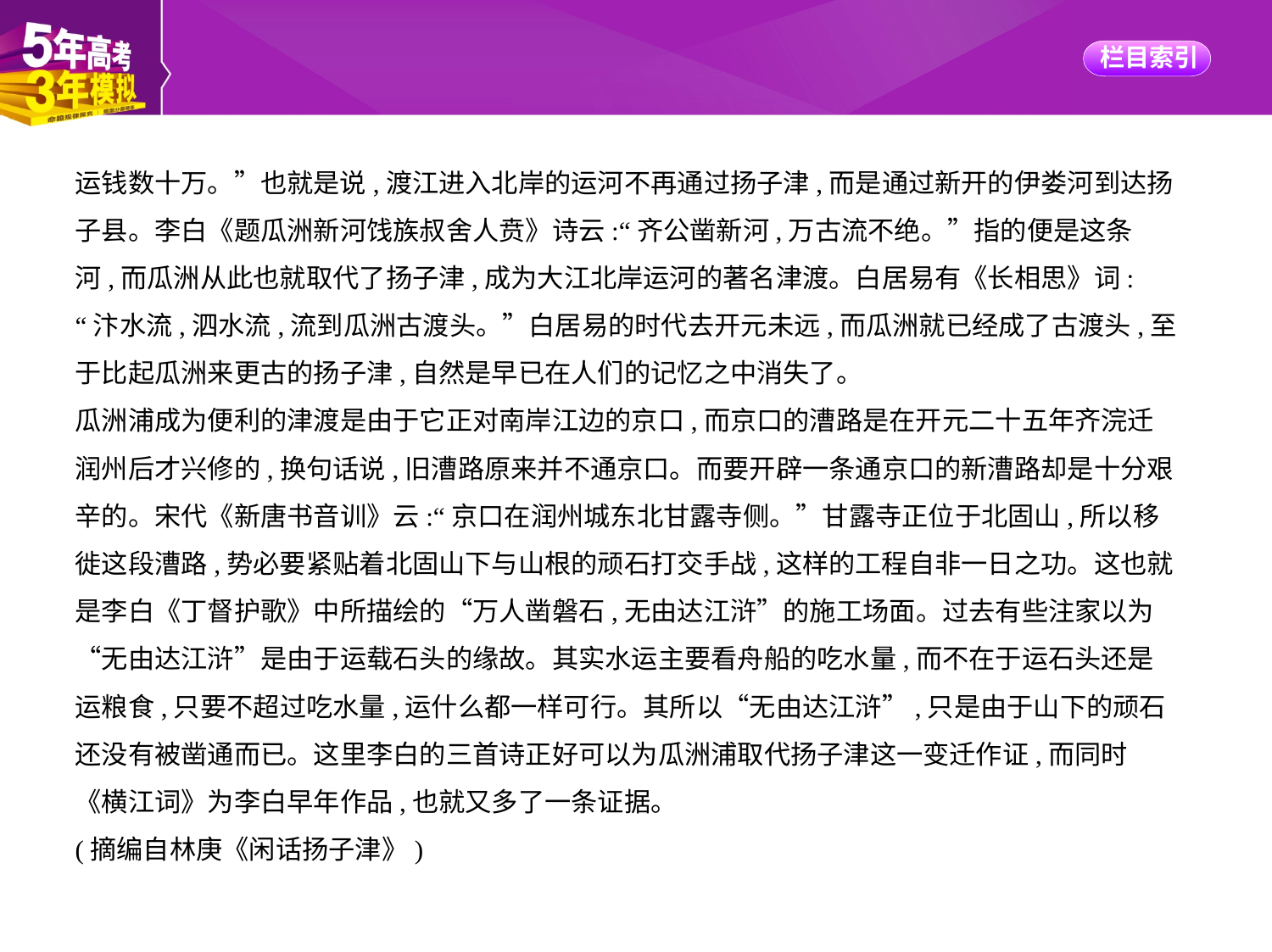

运钱数十万。”也就是说,渡江进入北岸的运河不再通过扬子津,而是通过新开的伊娄河到达扬
子县。李白《题瓜洲新河饯族叔舍人贲》诗云:“齐公凿新河,万古流不绝。”指的便是这条
河,而瓜洲从此也就取代了扬子津,成为大江北岸运河的著名津渡。白居易有《长相思》词:
“汴水流,泗水流,流到瓜洲古渡头。”白居易的时代去开元未远,而瓜洲就已经成了古渡头,至
于比起瓜洲来更古的扬子津,自然是早已在人们的记忆之中消失了。
瓜洲浦成为便利的津渡是由于它正对南岸江边的京口,而京口的漕路是在开元二十五年齐浣迁
润州后才兴修的,换句话说,旧漕路原来并不通京口。而要开辟一条通京口的新漕路却是十分艰
辛的。宋代《新唐书音训》云:“京口在润州城东北甘露寺侧。”甘露寺正位于北固山,所以移
徙这段漕路,势必要紧贴着北固山下与山根的顽石打交手战,这样的工程自非一日之功。这也就
是李白《丁督护歌》中所描绘的“万人凿磐石,无由达江浒”的施工场面。过去有些注家以为
“无由达江浒”是由于运载石头的缘故。其实水运主要看舟船的吃水量,而不在于运石头还是
运粮食,只要不超过吃水量,运什么都一样可行。其所以“无由达江浒”,只是由于山下的顽石
还没有被凿通而已。这里李白的三首诗正好可以为瓜洲浦取代扬子津这一变迁作证,而同时
《横江词》为李白早年作品,也就又多了一条证据。
(摘编自林庚《闲话扬子津》)